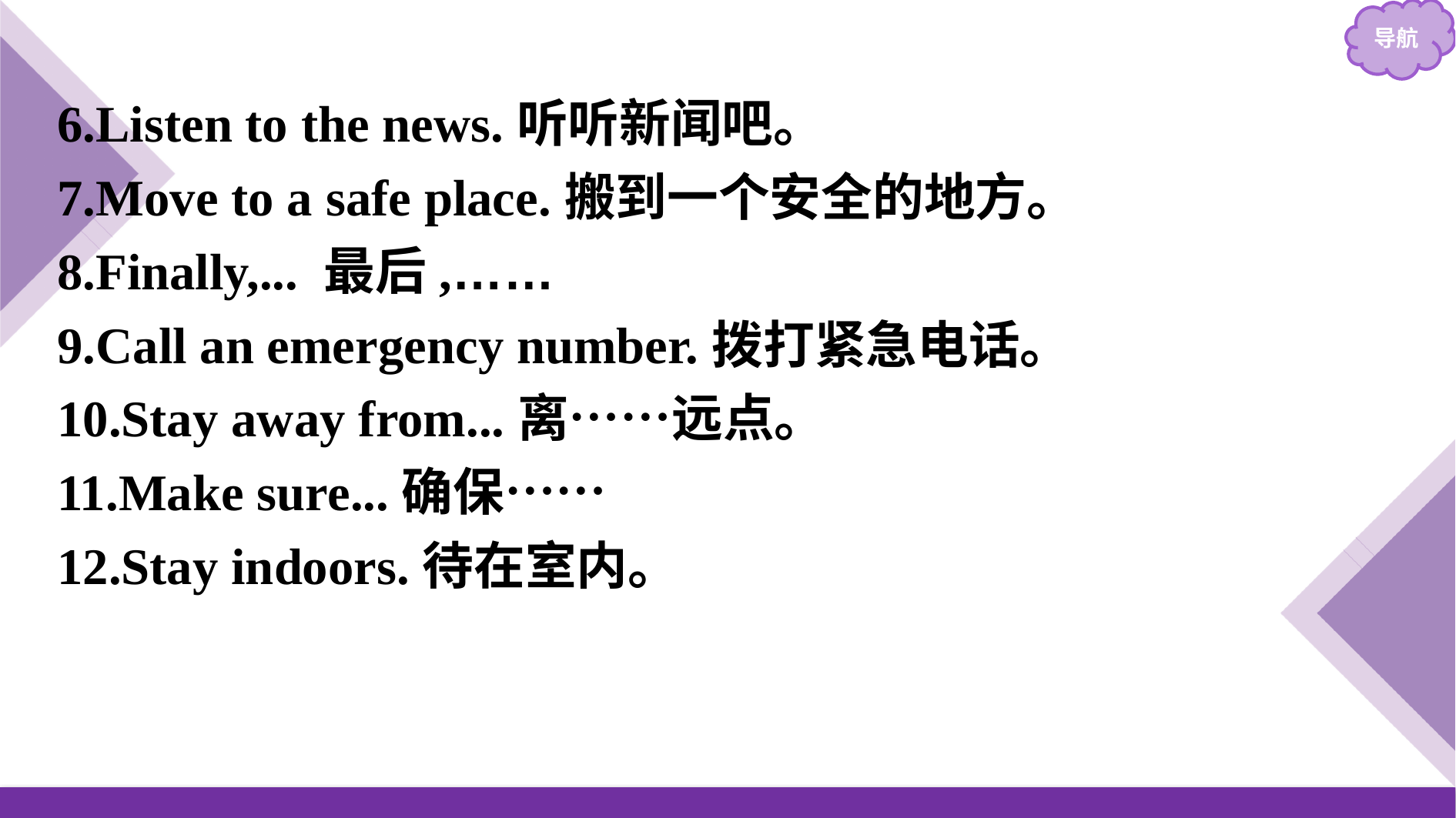

6.Listen to the news.听听新闻吧。
7.Move to a safe place.搬到一个安全的地方。
8.Finally,... 最后,……
9.Call an emergency number.拨打紧急电话。
10.Stay away from...离……远点。
11.Make sure...确保……
12.Stay indoors.待在室内。